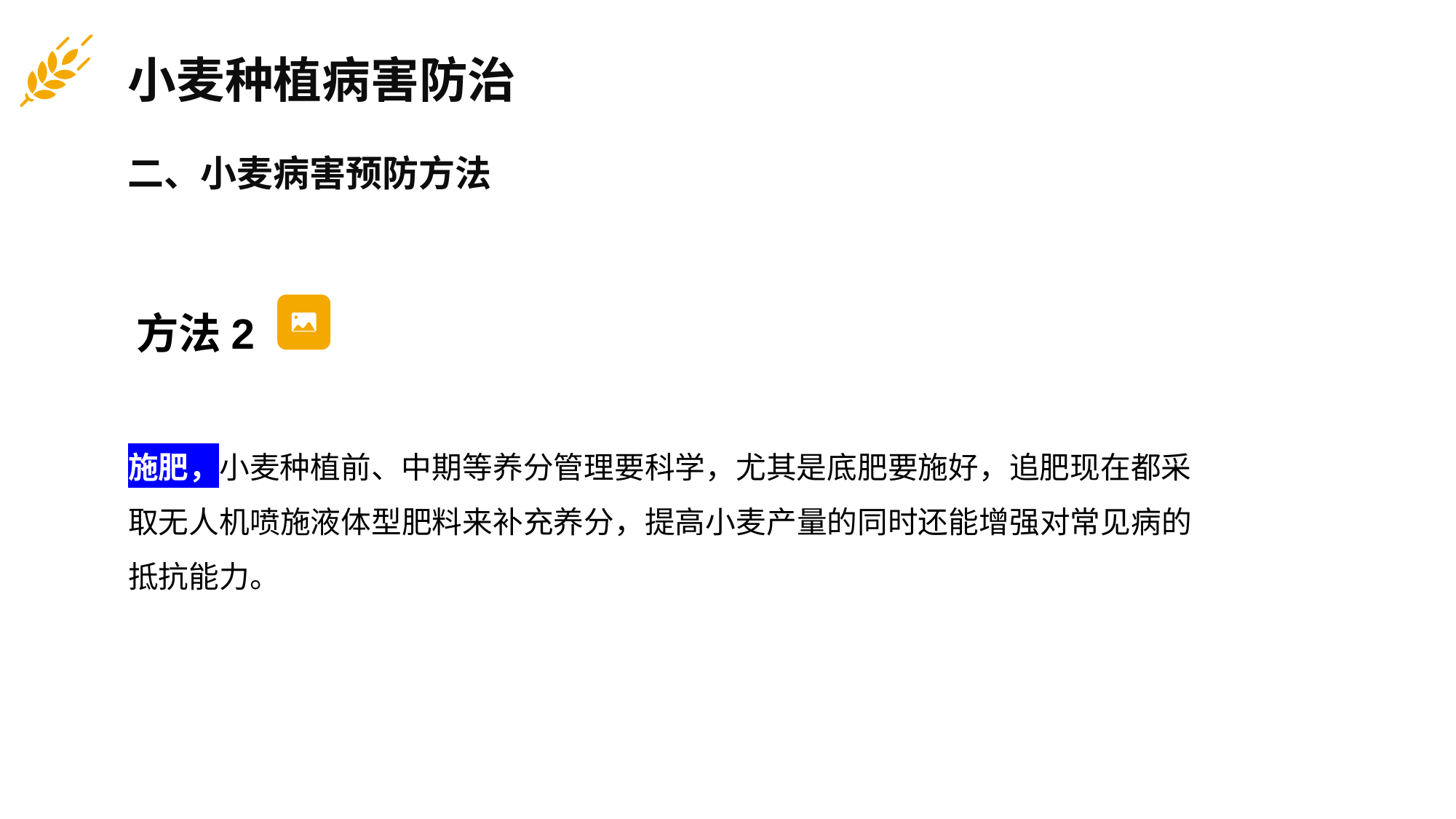

小麦种植病害防治

二、小麦病害预防方法

方法2
施肥，小麦种植前、中期等养分管理要科学，尤其是底肥要施好，追肥现在都采取无人机喷施液体型肥料来补充养分，提高小麦产量的同时还能增强对常见病的抵抗能力。